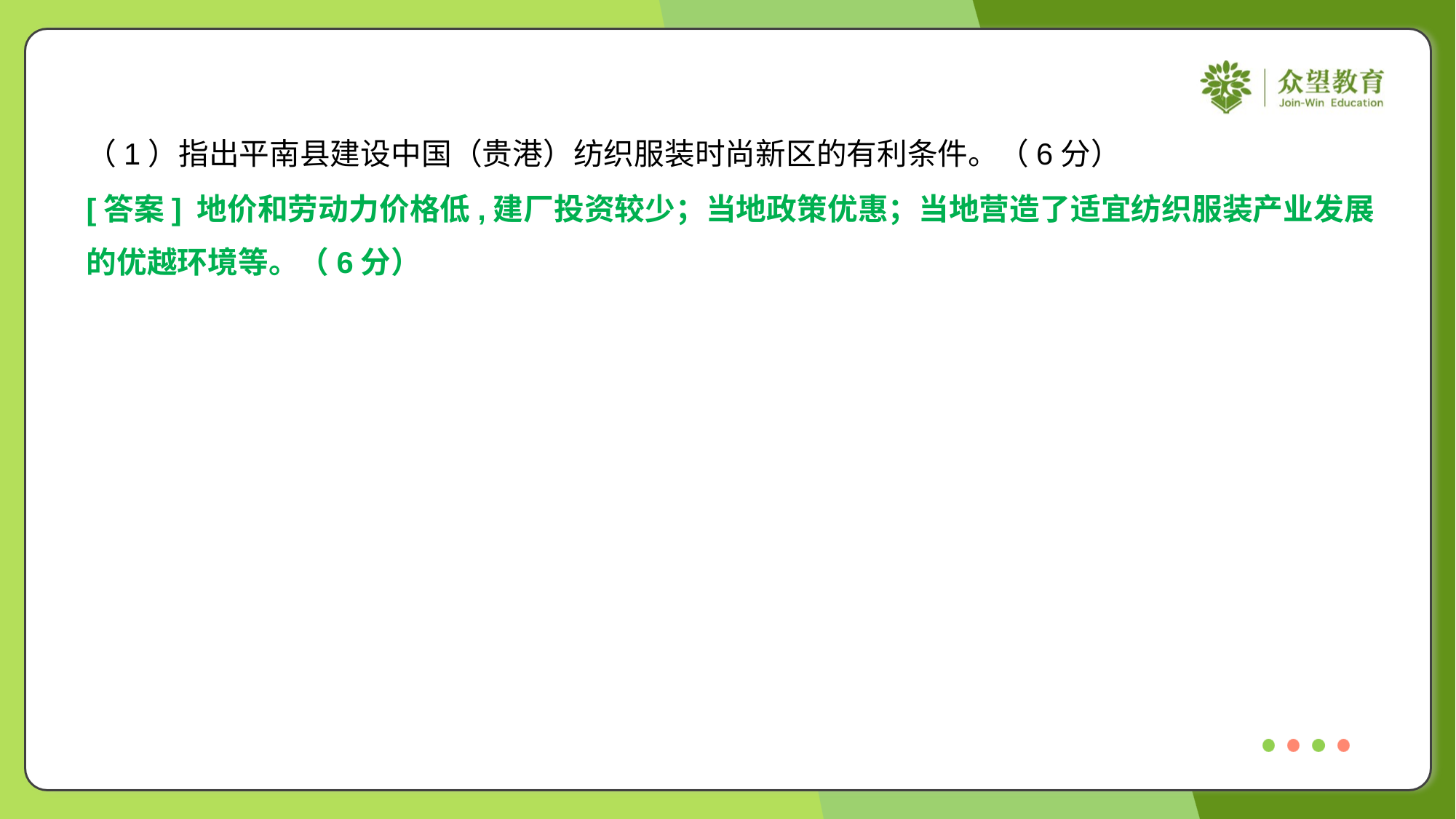

（1）指出平南县建设中国（贵港）纺织服装时尚新区的有利条件。（6分）
[答案] 地价和劳动力价格低,建厂投资较少；当地政策优惠；当地营造了适宜纺织服装产业发展
的优越环境等。（6分）